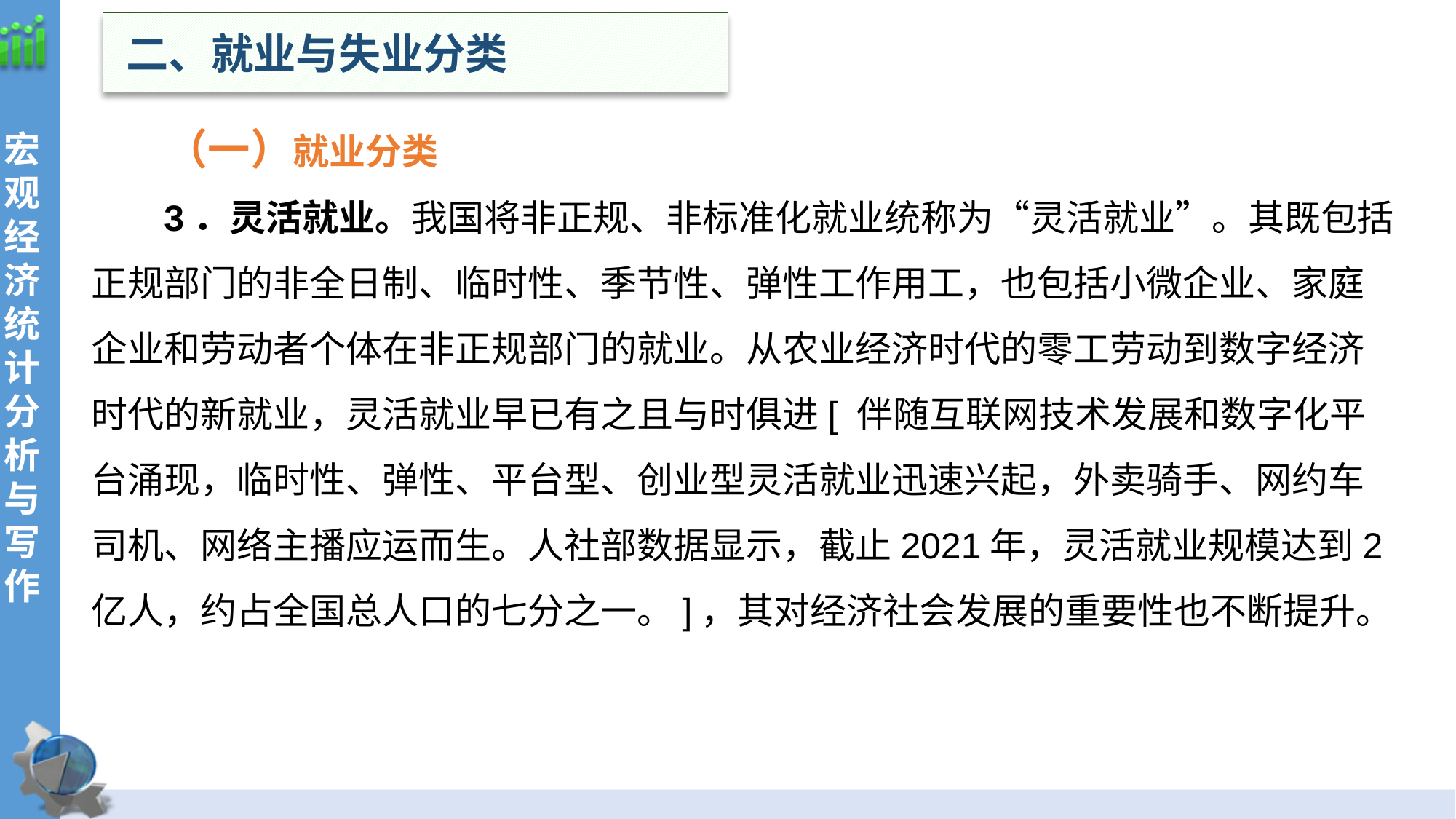

二、就业与失业分类
         （一）就业分类
3．灵活就业。我国将非正规、非标准化就业统称为“灵活就业”。其既包括正规部门的非全日制、临时性、季节性、弹性工作用工，也包括小微企业、家庭企业和劳动者个体在非正规部门的就业。从农业经济时代的零工劳动到数字经济时代的新就业，灵活就业早已有之且与时俱进[ 伴随互联网技术发展和数字化平台涌现，临时性、弹性、平台型、创业型灵活就业迅速兴起，外卖骑手、网约车司机、网络主播应运而生。人社部数据显示，截止2021年，灵活就业规模达到2亿人，约占全国总人口的七分之一。]，其对经济社会发展的重要性也不断提升。

11